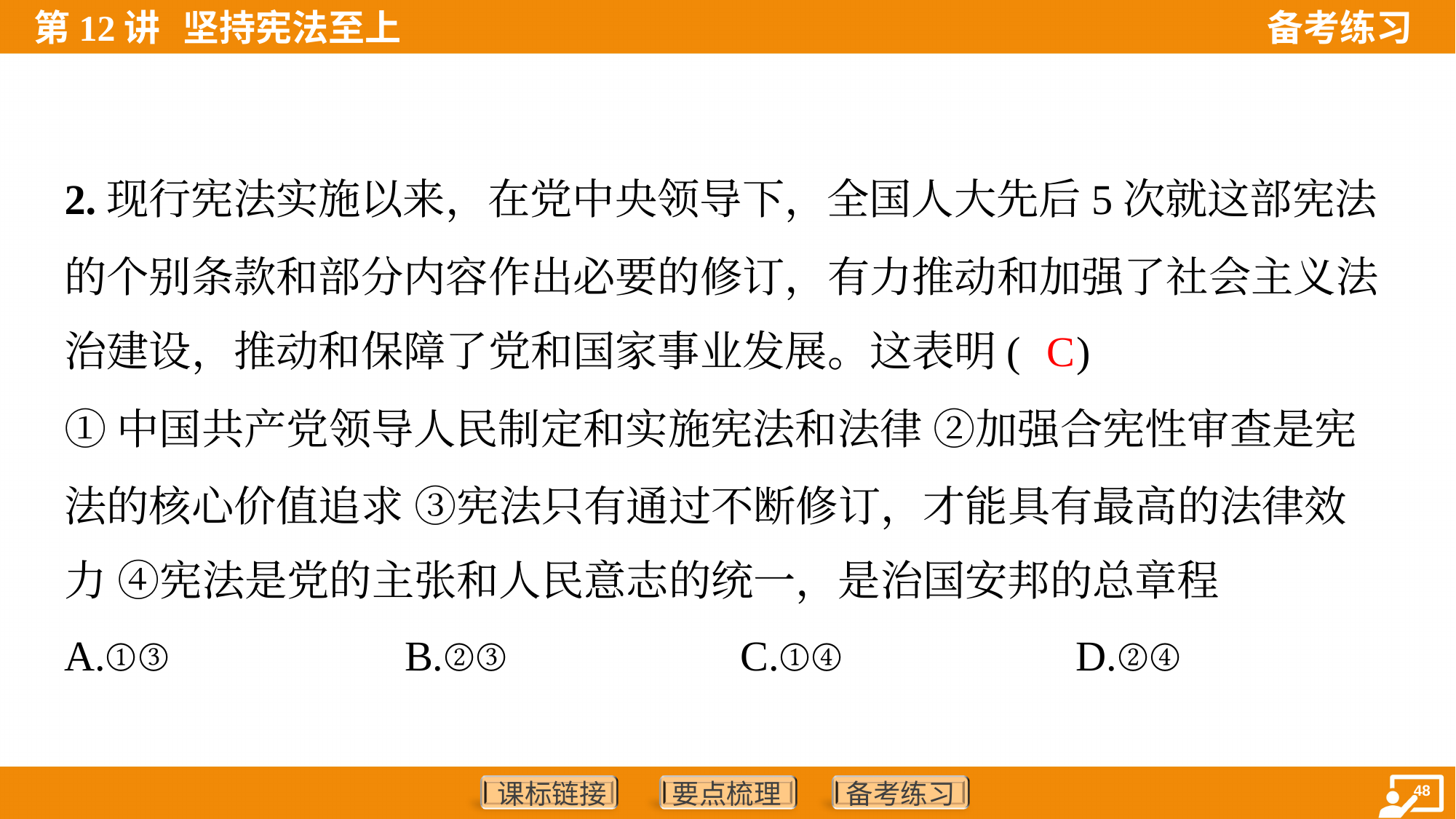

2.现行宪法实施以来，在党中央领导下，全国人大先后5次就这部宪法
的个别条款和部分内容作出必要的修订，有力推动和加强了社会主义法
治建设，推动和保障了党和国家事业发展。这表明(     )
C
①中国共产党领导人民制定和实施宪法和法律 ②加强合宪性审查是宪
法的核心价值追求 ③宪法只有通过不断修订，才能具有最高的法律效
力 ④宪法是党的主张和人民意志的统一，是治国安邦的总章程
A.①③	B.②③	C.①④	D.②④